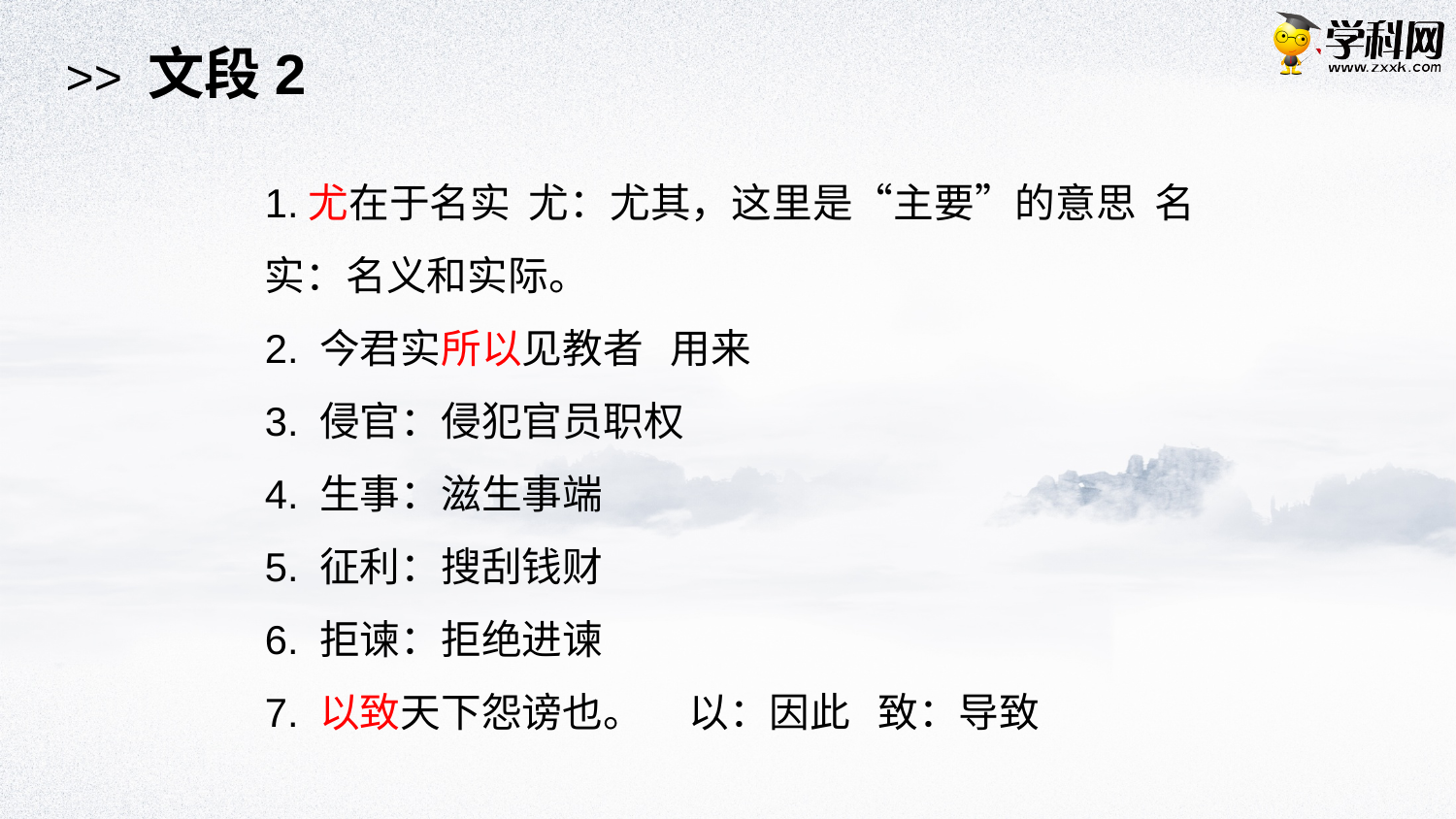

>> 文段2
1.尤在于名实  尤：尤其，这里是“主要”的意思  名实：名义和实际。
2. 今君实所以见教者   用来
3. 侵官：侵犯官员职权
4. 生事：滋生事端
5. 征利：搜刮钱财
6. 拒谏：拒绝进谏
7. 以致天下怨谤也。     以：因此   致：导致